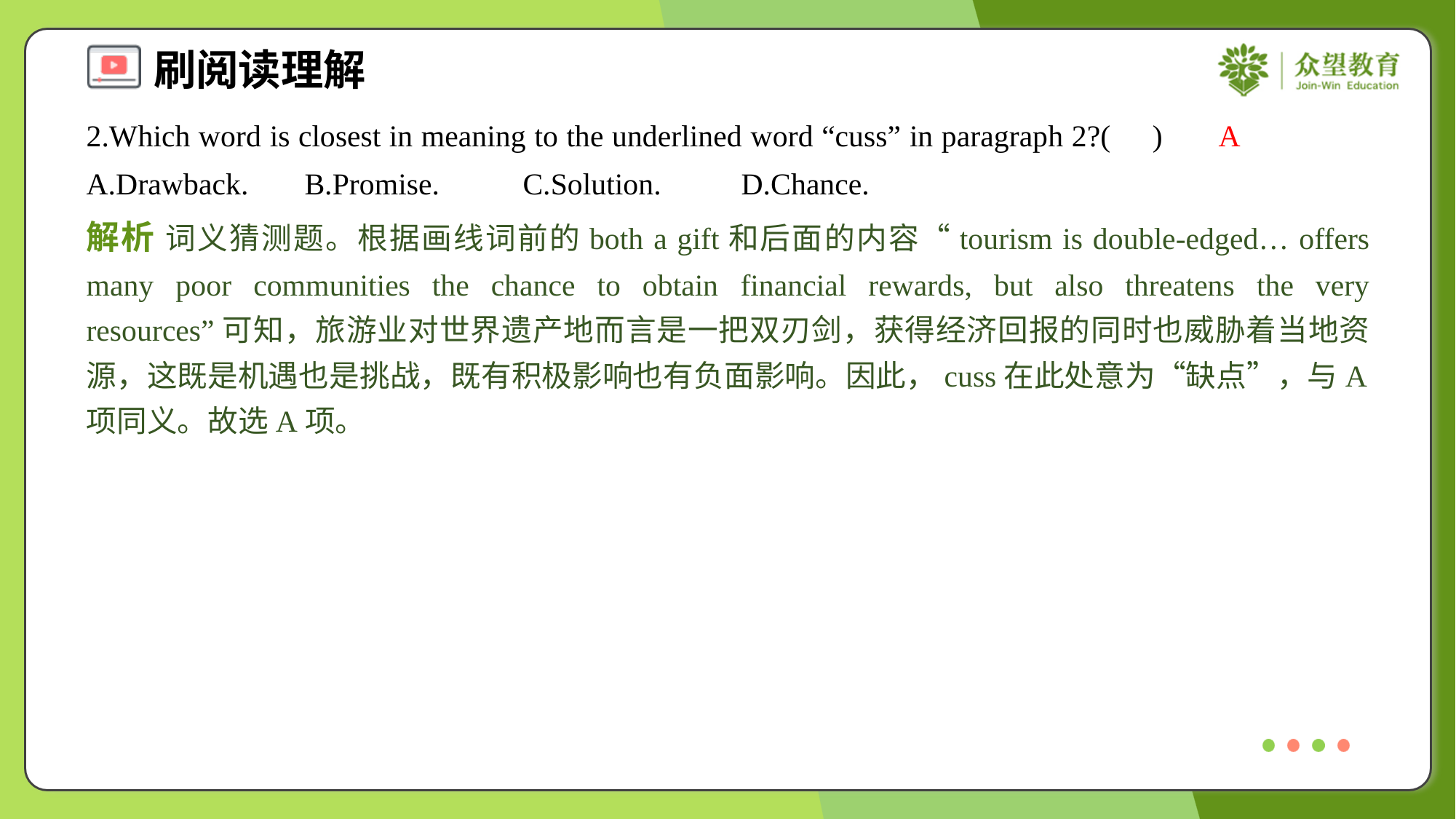

2.Which word is closest in meaning to the underlined word “cuss” in paragraph 2?(     )
A
A.Drawback.	B.Promise.	C.Solution.	D.Chance.
解析 词义猜测题。根据画线词前的both a gift和后面的内容“tourism is double-edged… offers many poor communities the chance to obtain financial rewards, but also threatens the very resources”可知，旅游业对世界遗产地而言是一把双刃剑，获得经济回报的同时也威胁着当地资源，这既是机遇也是挑战，既有积极影响也有负面影响。因此，cuss在此处意为“缺点”，与A项同义。故选A项。